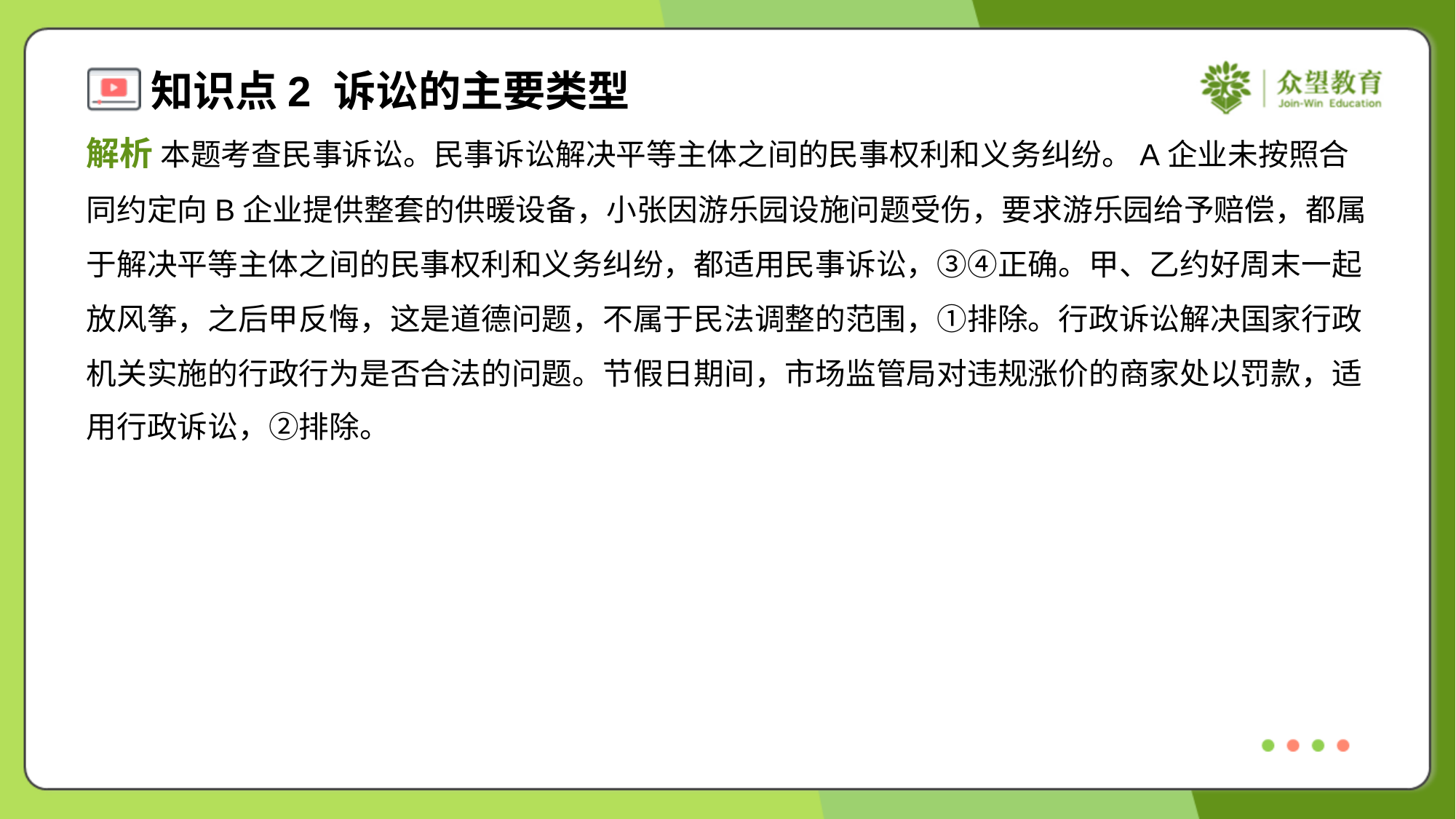

解析 本题考查民事诉讼。民事诉讼解决平等主体之间的民事权利和义务纠纷。A企业未按照合
同约定向B企业提供整套的供暖设备，小张因游乐园设施问题受伤，要求游乐园给予赔偿，都属
于解决平等主体之间的民事权利和义务纠纷，都适用民事诉讼，③④正确。甲、乙约好周末一起
放风筝，之后甲反悔，这是道德问题，不属于民法调整的范围，①排除。行政诉讼解决国家行政
机关实施的行政行为是否合法的问题。节假日期间，市场监管局对违规涨价的商家处以罚款，适
用行政诉讼，②排除。